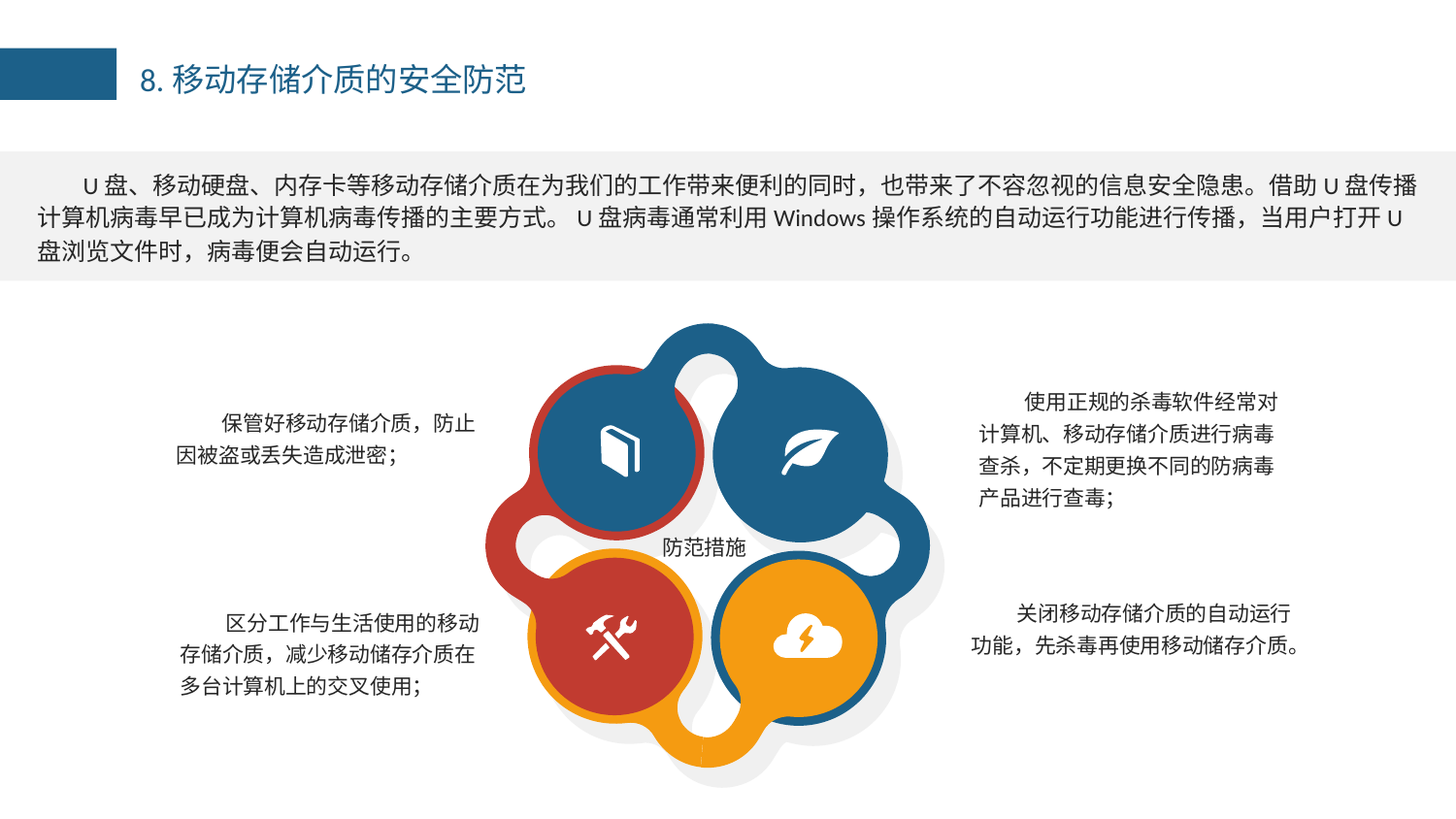

8.移动存储介质的安全防范

U盘、移动硬盘、内存卡等移动存储介质在为我们的工作带来便利的同时，也带来了不容忽视的信息安全隐患。借助U盘传播计算机病毒早已成为计算机病毒传播的主要方式。U盘病毒通常利用Windows操作系统的自动运行功能进行传播，当用户打开U盘浏览文件时，病毒便会自动运行。

使用正规的杀毒软件经常对计算机、移动存储介质进行病毒查杀，不定期更换不同的防病毒产品进行查毒；

保管好移动存储介质，防止因被盗或丢失造成泄密；
防范措施

关闭移动存储介质的自动运行功能，先杀毒再使用移动储存介质。

区分工作与生活使用的移动存储介质，减少移动储存介质在多台计算机上的交叉使用；